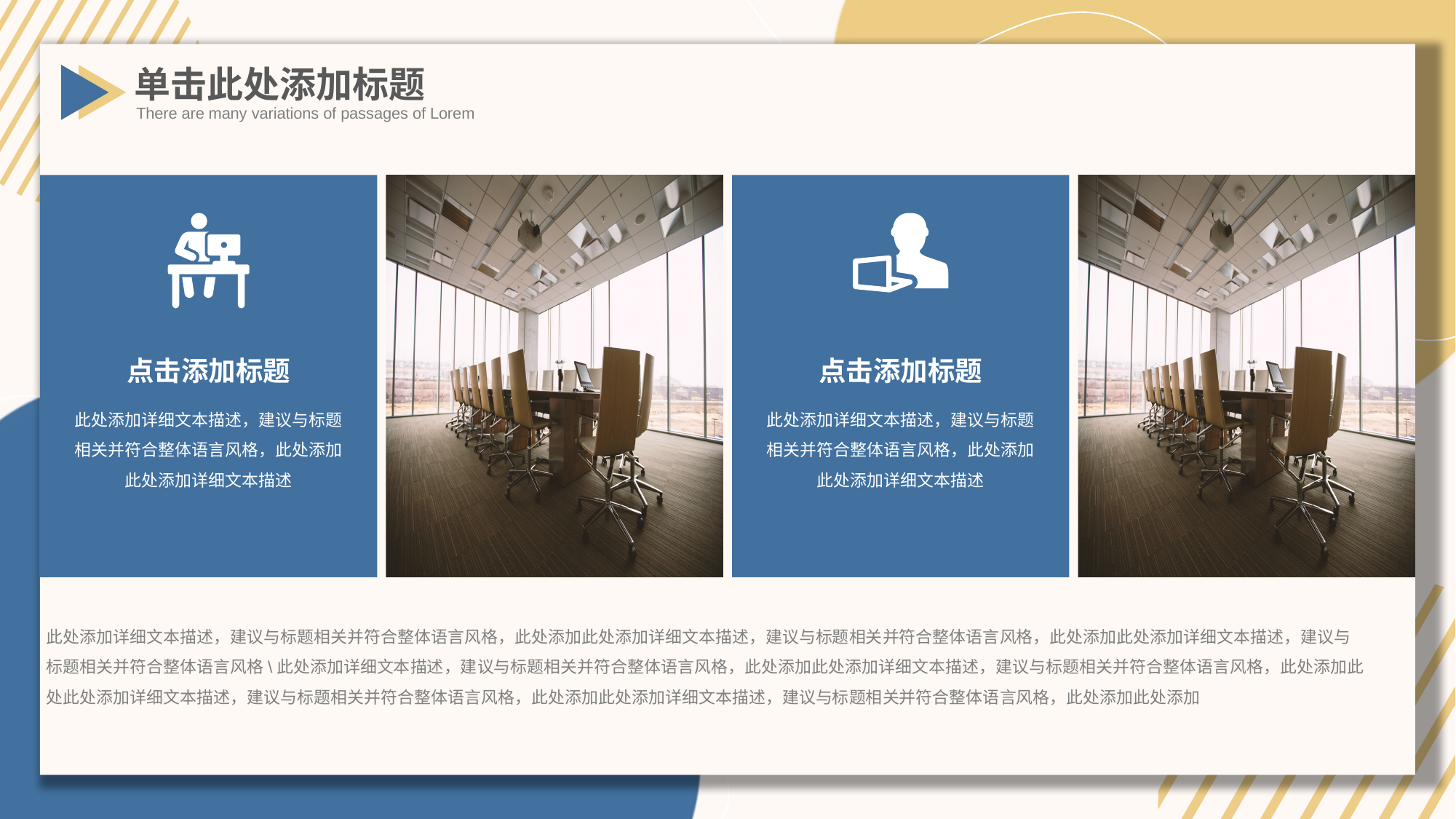

单击此处添加标题

There are many variations of passages of Lorem

点击添加标题
点击添加标题
此处添加详细文本描述，建议与标题相关并符合整体语言风格，此处添加此处添加详细文本描述
此处添加详细文本描述，建议与标题相关并符合整体语言风格，此处添加此处添加详细文本描述

此处添加详细文本描述，建议与标题相关并符合整体语言风格，此处添加此处添加详细文本描述，建议与标题相关并符合整体语言风格，此处添加此处添加详细文本描述，建议与标题相关并符合整体语言风格\此处添加详细文本描述，建议与标题相关并符合整体语言风格，此处添加此处添加详细文本描述，建议与标题相关并符合整体语言风格，此处添加此处此处添加详细文本描述，建议与标题相关并符合整体语言风格，此处添加此处添加详细文本描述，建议与标题相关并符合整体语言风格，此处添加此处添加